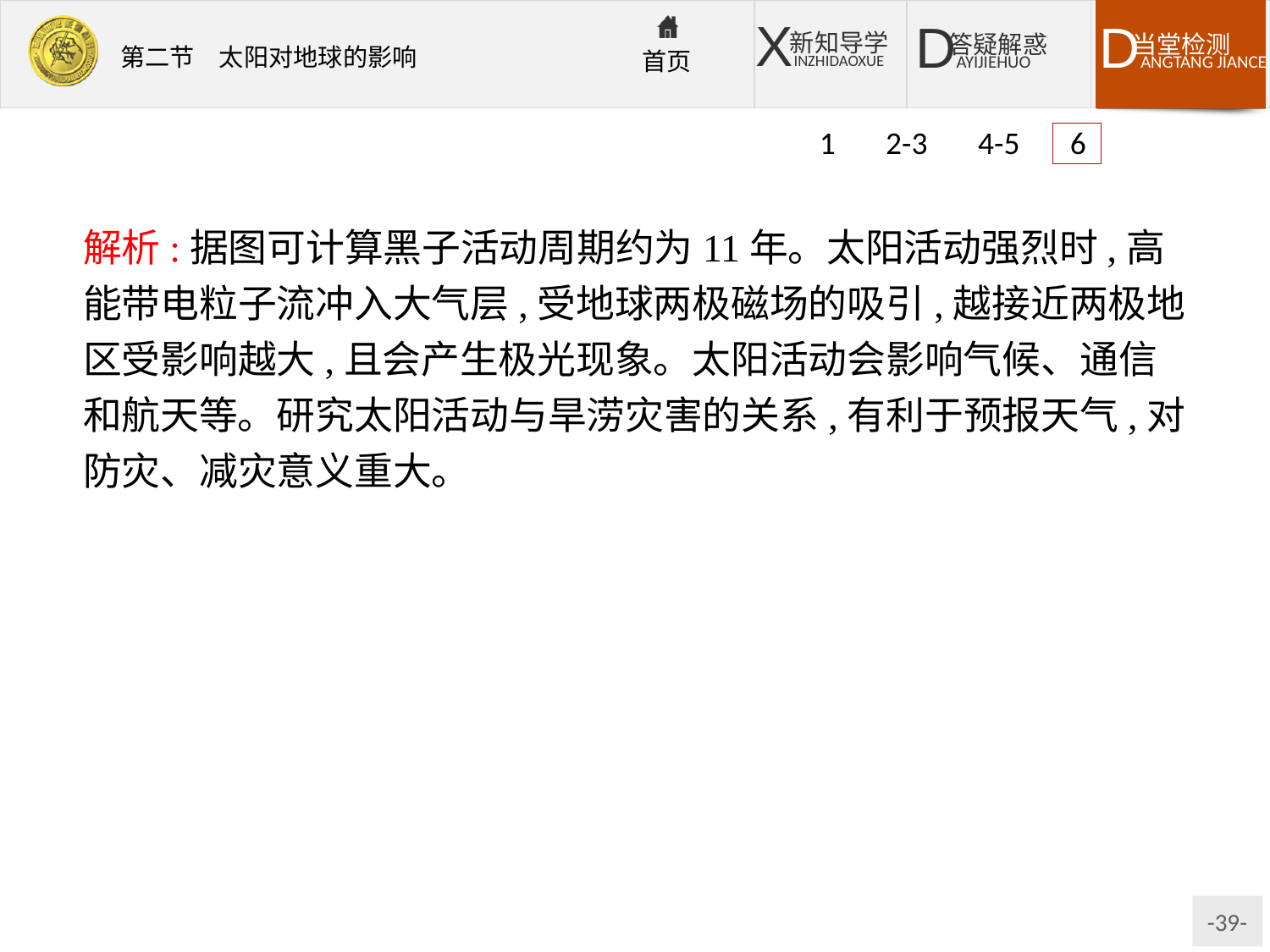

1       2-3       4-5       6

解析:据图可计算黑子活动周期约为11年。太阳活动强烈时,高能带电粒子流冲入大气层,受地球两极磁场的吸引,越接近两极地区受影响越大,且会产生极光现象。太阳活动会影响气候、通信和航天等。研究太阳活动与旱涝灾害的关系,有利于预报天气,对防灾、减灾意义重大。
答案:(1)11
(2)加拿大　极光
(3)ABD
(4)在弄清了太阳活动与大气、气候的关系后,人们可以通过对太阳活动的监测来更为准确地预报天气,以做好防灾减灾准备。